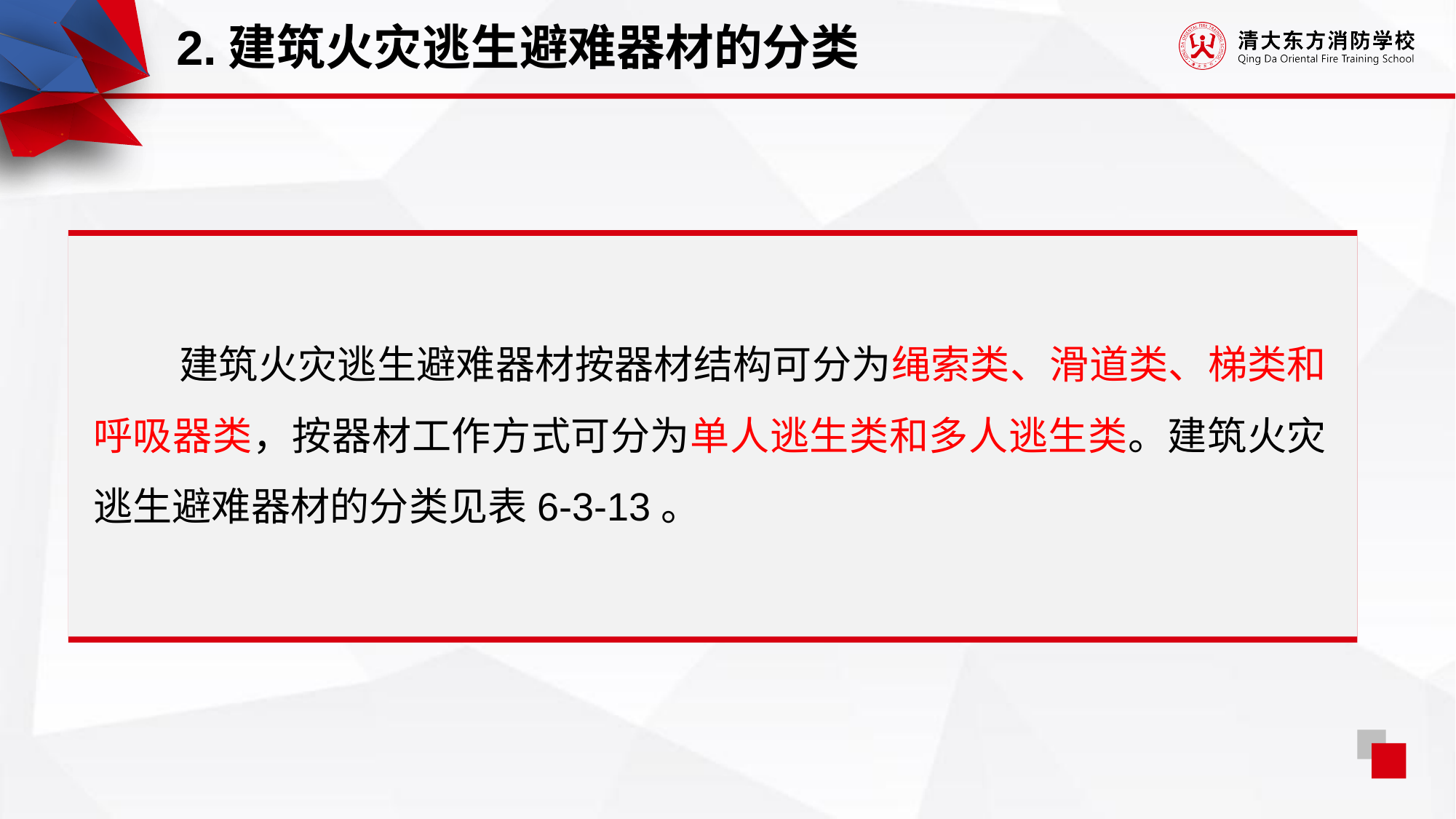

2.建筑火灾逃生避难器材的分类

建筑火灾逃生避难器材按器材结构可分为绳索类、滑道类、梯类和呼吸器类，按器材工作方式可分为单人逃生类和多人逃生类。建筑火灾逃生避难器材的分类见表6-3-13。